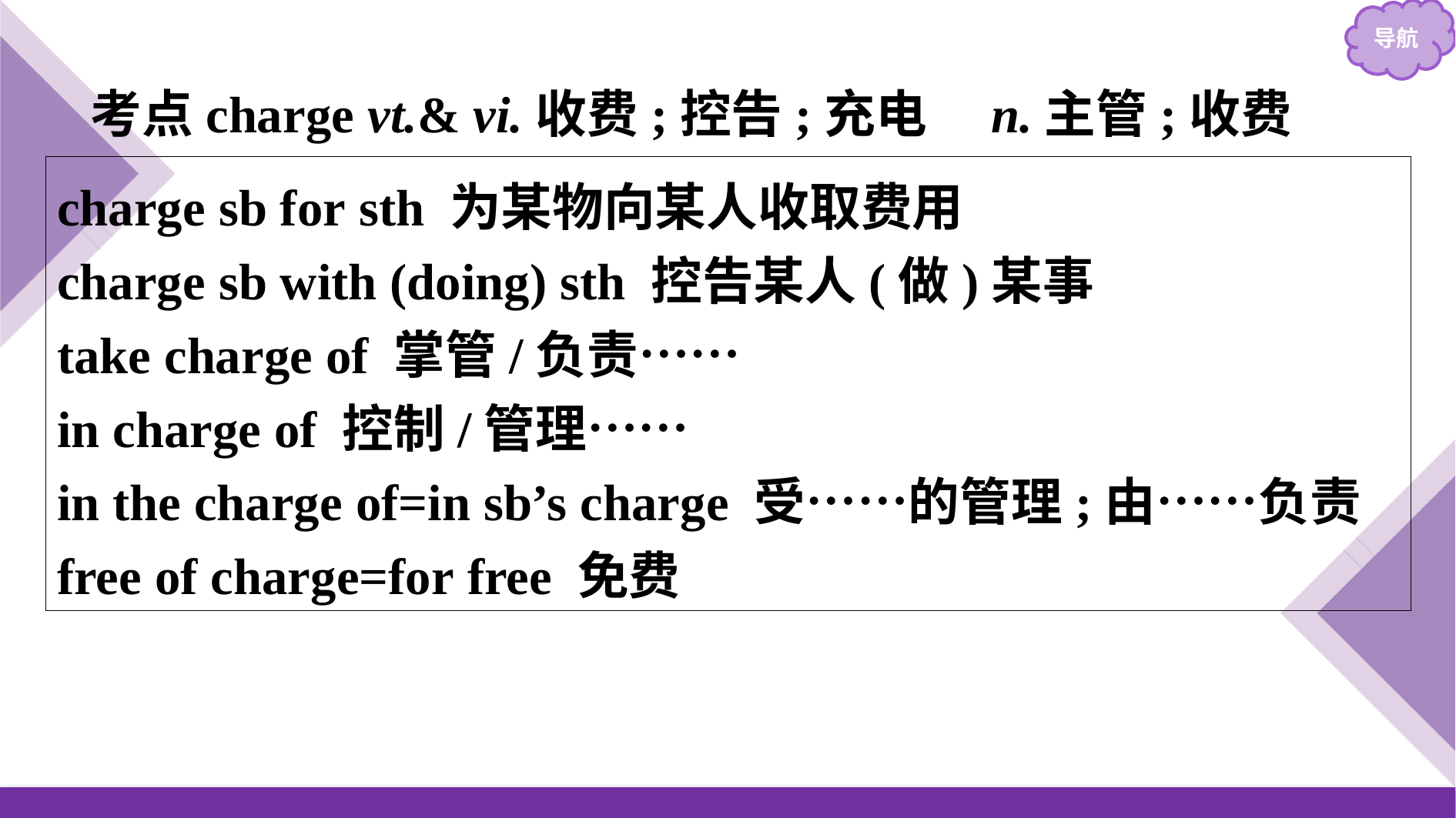

考点charge vt.& vi.收费;控告;充电　n.主管;收费
charge sb for sth 为某物向某人收取费用
charge sb with (doing) sth 控告某人(做)某事
take charge of 掌管/负责……
in charge of 控制/管理……
in the charge of=in sb’s charge 受……的管理;由……负责
free of charge=for free 免费